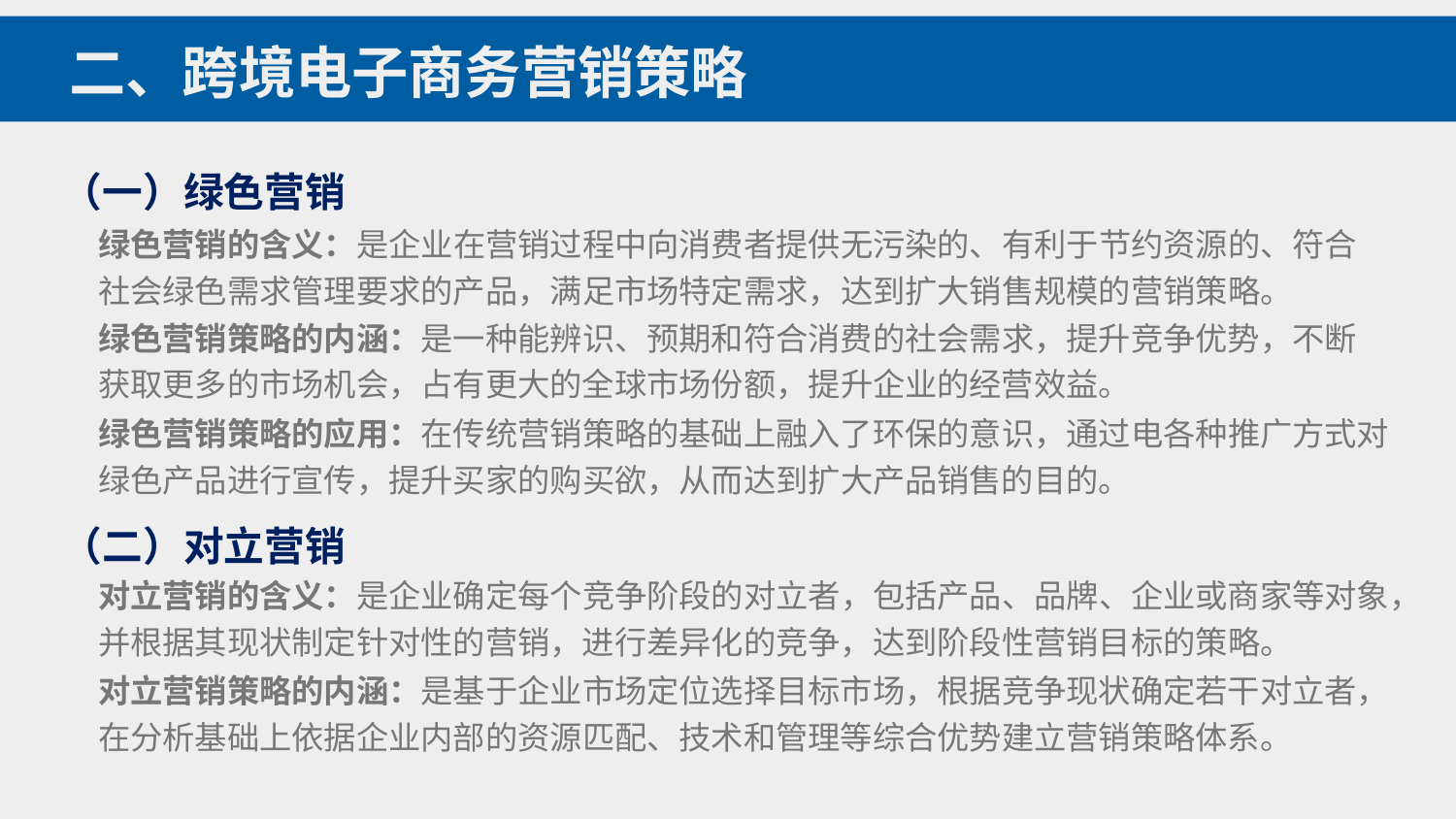

二、跨境电子商务营销策略
（一）绿色营销
绿色营销的含义：是企业在营销过程中向消费者提供无污染的、有利于节约资源的、符合社会绿色需求管理要求的产品，满足市场特定需求，达到扩大销售规模的营销策略。
绿色营销策略的内涵：是一种能辨识、预期和符合消费的社会需求，提升竞争优势，不断获取更多的市场机会，占有更大的全球市场份额，提升企业的经营效益。
绿色营销策略的应用：在传统营销策略的基础上融入了环保的意识，通过电各种推广方式对绿色产品进行宣传，提升买家的购买欲，从而达到扩大产品销售的目的。
（二）对立营销
对立营销的含义：是企业确定每个竞争阶段的对立者，包括产品、品牌、企业或商家等对象，并根据其现状制定针对性的营销，进行差异化的竞争，达到阶段性营销目标的策略。
对立营销策略的内涵：是基于企业市场定位选择目标市场，根据竞争现状确定若干对立者，在分析基础上依据企业内部的资源匹配、技术和管理等综合优势建立营销策略体系。